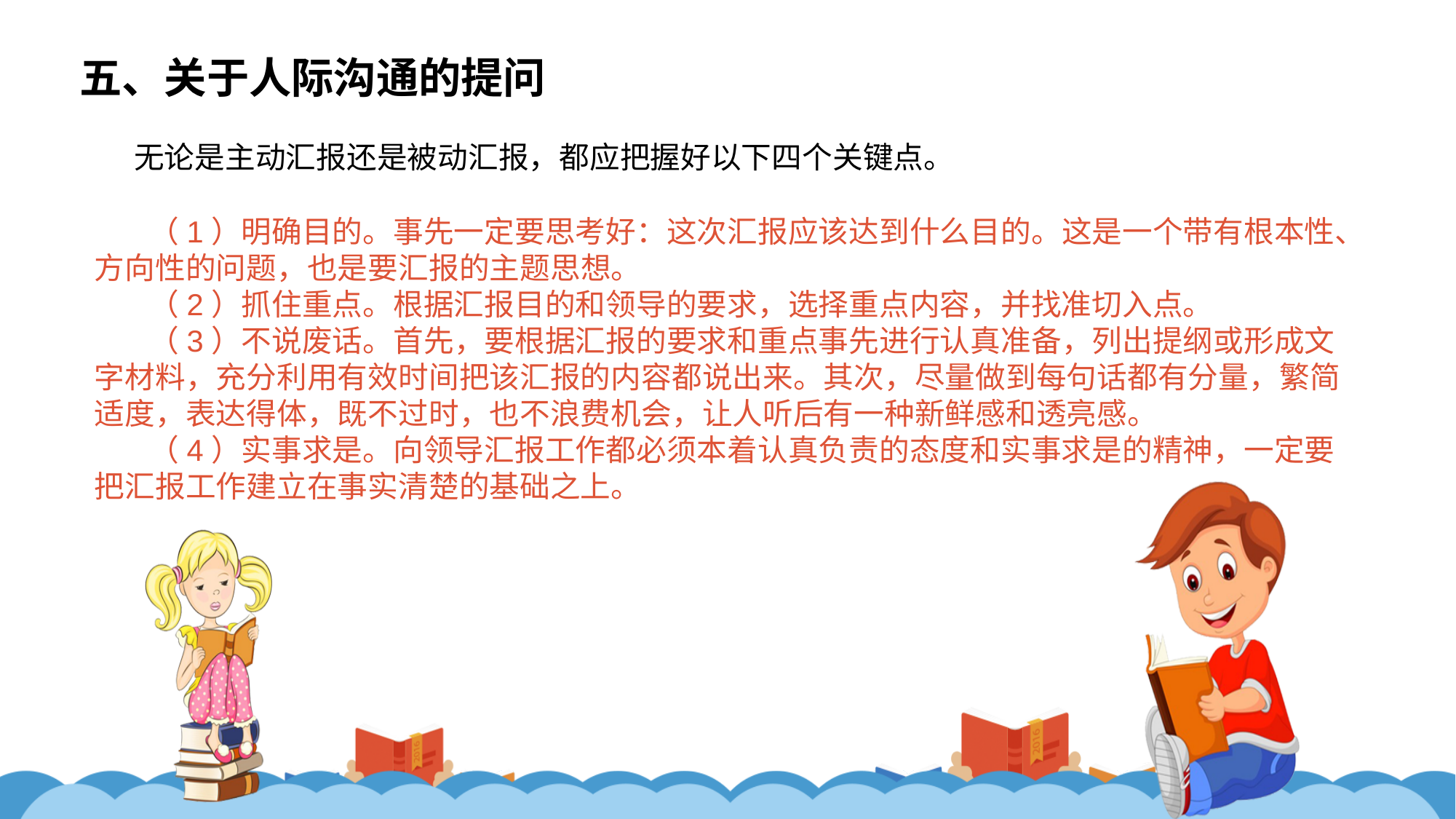

五、关于人际沟通的提问
无论是主动汇报还是被动汇报，都应把握好以下四个关键点。
（1）明确目的。事先一定要思考好：这次汇报应该达到什么目的。这是一个带有根本性、方向性的问题，也是要汇报的主题思想。
（2）抓住重点。根据汇报目的和领导的要求，选择重点内容，并找准切入点。
（3）不说废话。首先，要根据汇报的要求和重点事先进行认真准备，列出提纲或形成文字材料，充分利用有效时间把该汇报的内容都说出来。其次，尽量做到每句话都有分量，繁简适度，表达得体，既不过时，也不浪费机会，让人听后有一种新鲜感和透亮感。
（4）实事求是。向领导汇报工作都必须本着认真负责的态度和实事求是的精神，一定要把汇报工作建立在事实清楚的基础之上。